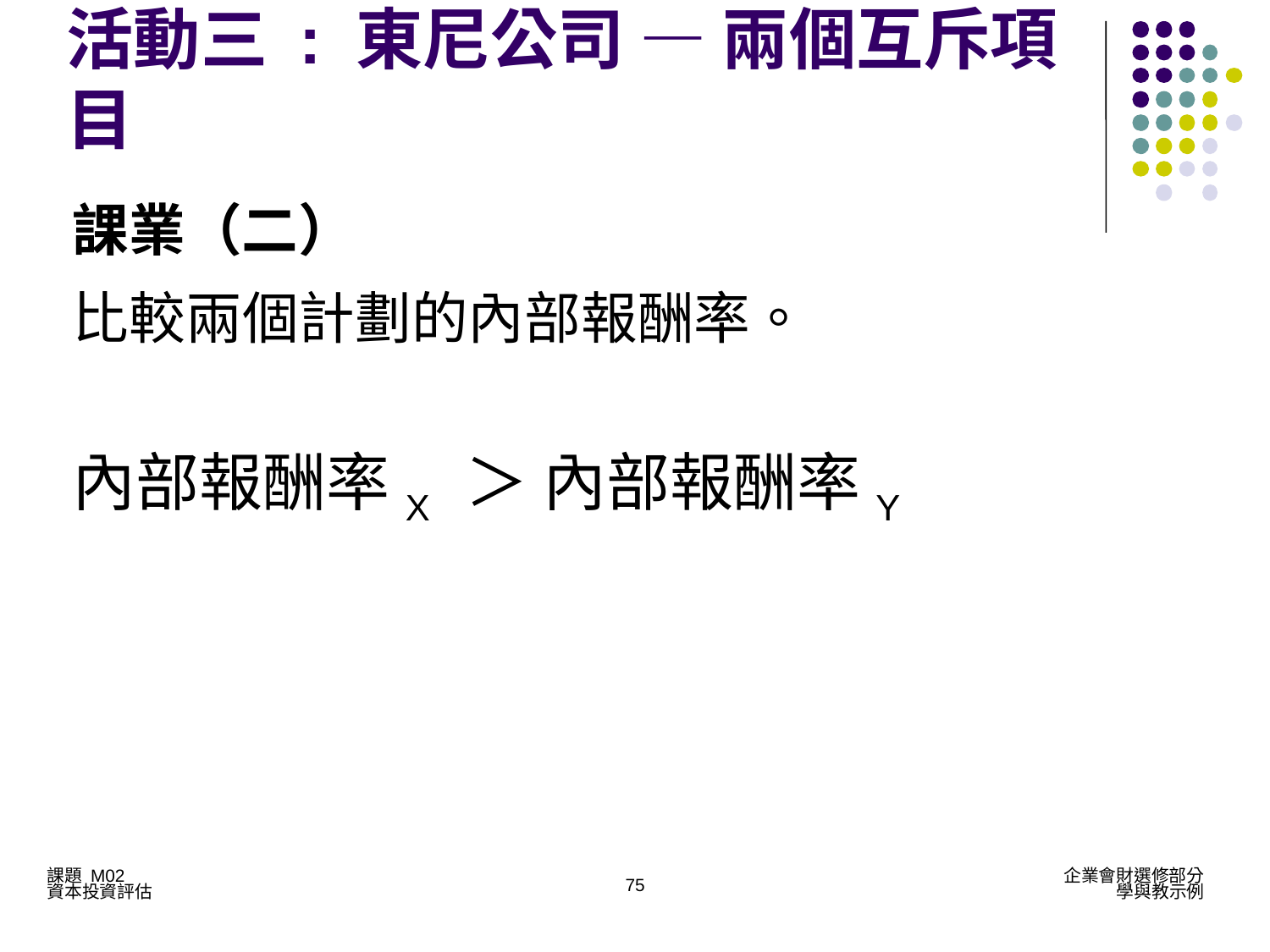

活動三 : 東尼公司 — 兩個互斥項目
課業（二）

比較兩個計劃的內部報酬率。

內部報酬率X  ＞ 內部報酬率Y
75